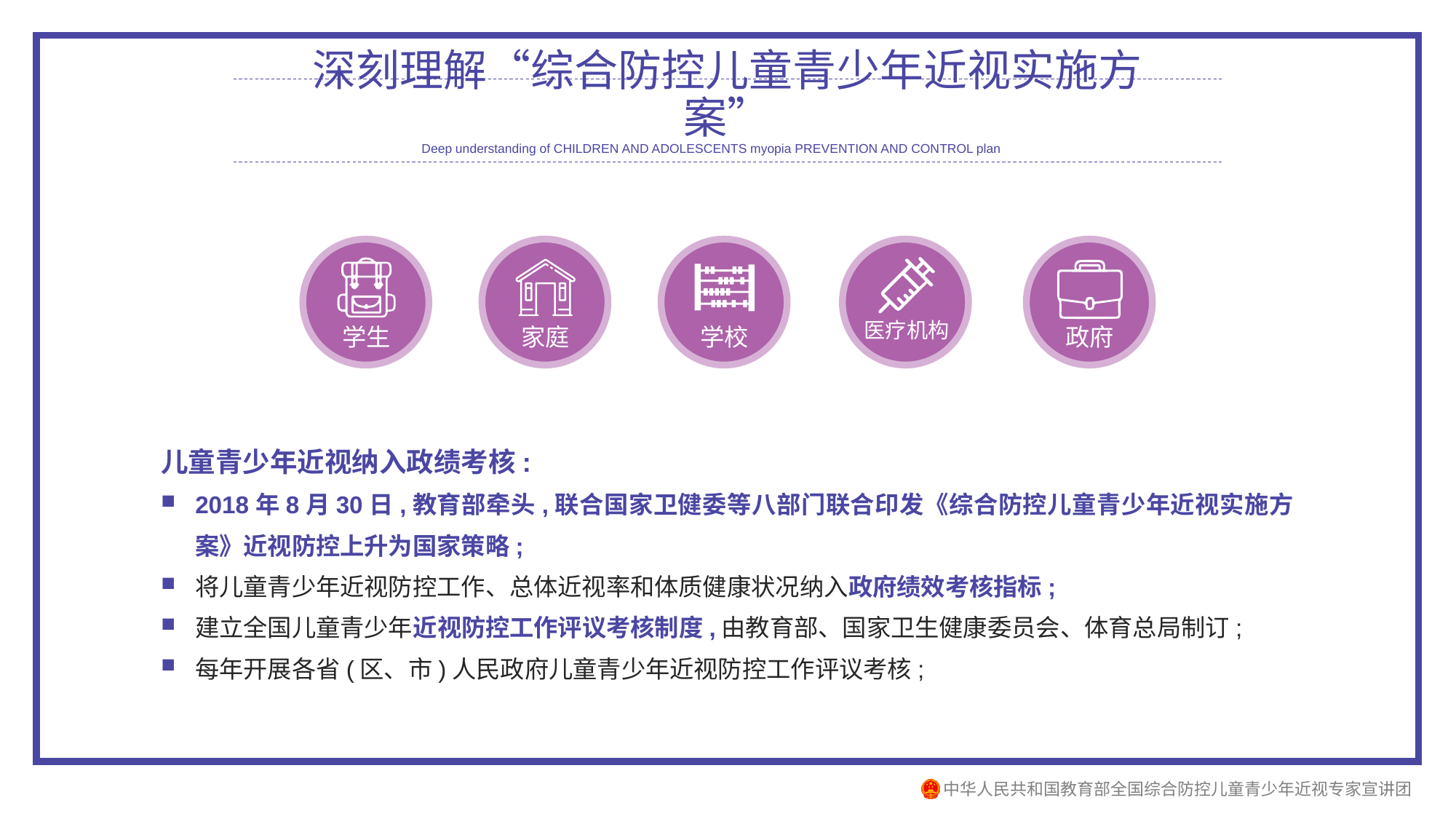

深刻理解“综合防控儿童青少年近视实施方案”
Deep understanding of CHILDREN AND ADOLESCENTS myopia PREVENTION AND CONTROL plan

学生

家庭

学校

医疗机构

政府
儿童青少年近视纳入政绩考核:
2018年8月30日,教育部牵头,联合国家卫健委等八部门联合印发《综合防控儿童青少年近视实施方案》近视防控上升为国家策略;
将儿童青少年近视防控工作、总体近视率和体质健康状况纳入政府绩效考核指标;
建立全国儿童青少年近视防控工作评议考核制度,由教育部、国家卫生健康委员会、体育总局制订;
每年开展各省(区、市)人民政府儿童青少年近视防控工作评议考核;